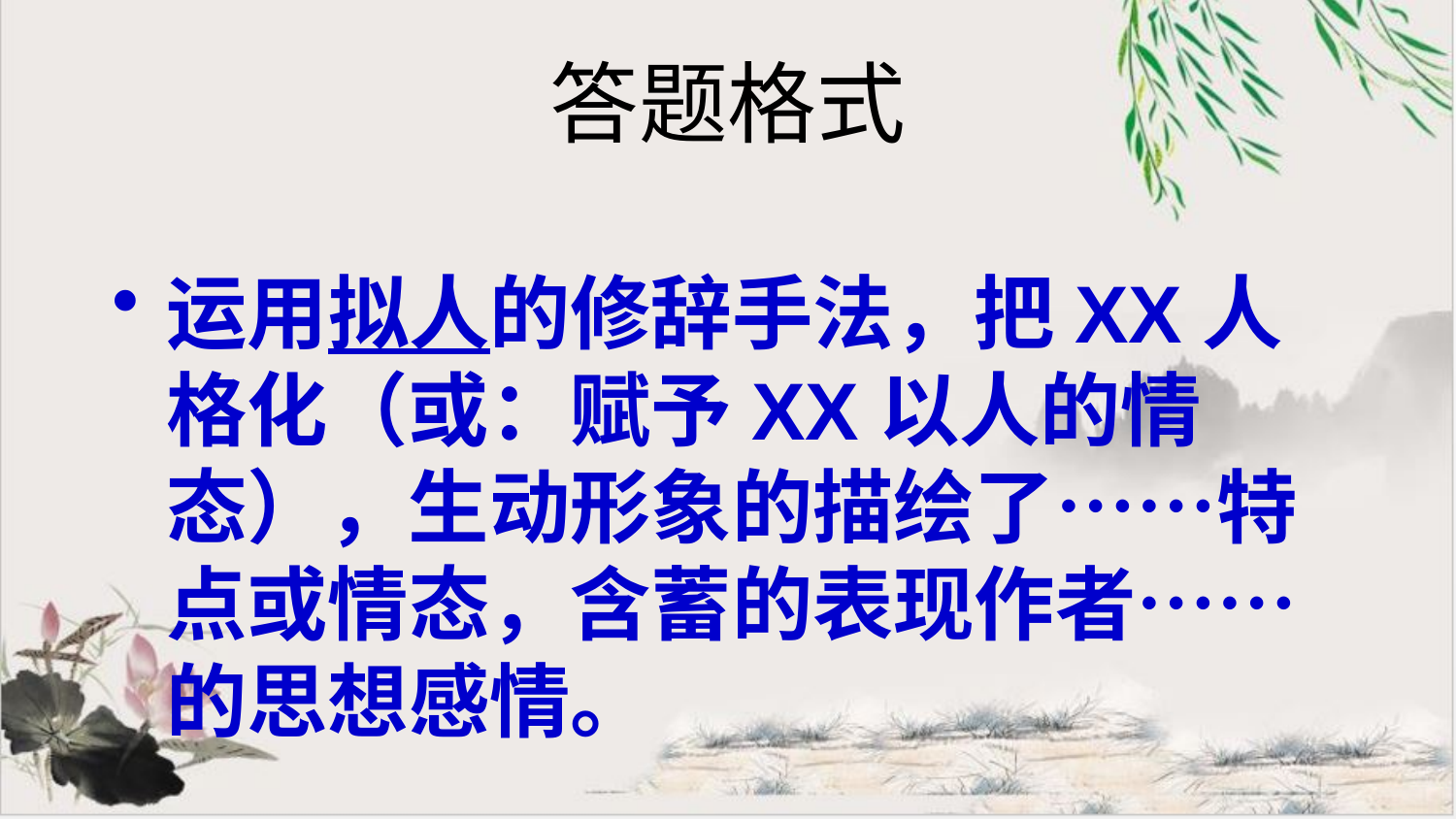

# 答题格式
运用拟人的修辞手法，把XX人格化（或：赋予XX以人的情态），生动形象的描绘了……特点或情态，含蓄的表现作者……的思想感情。